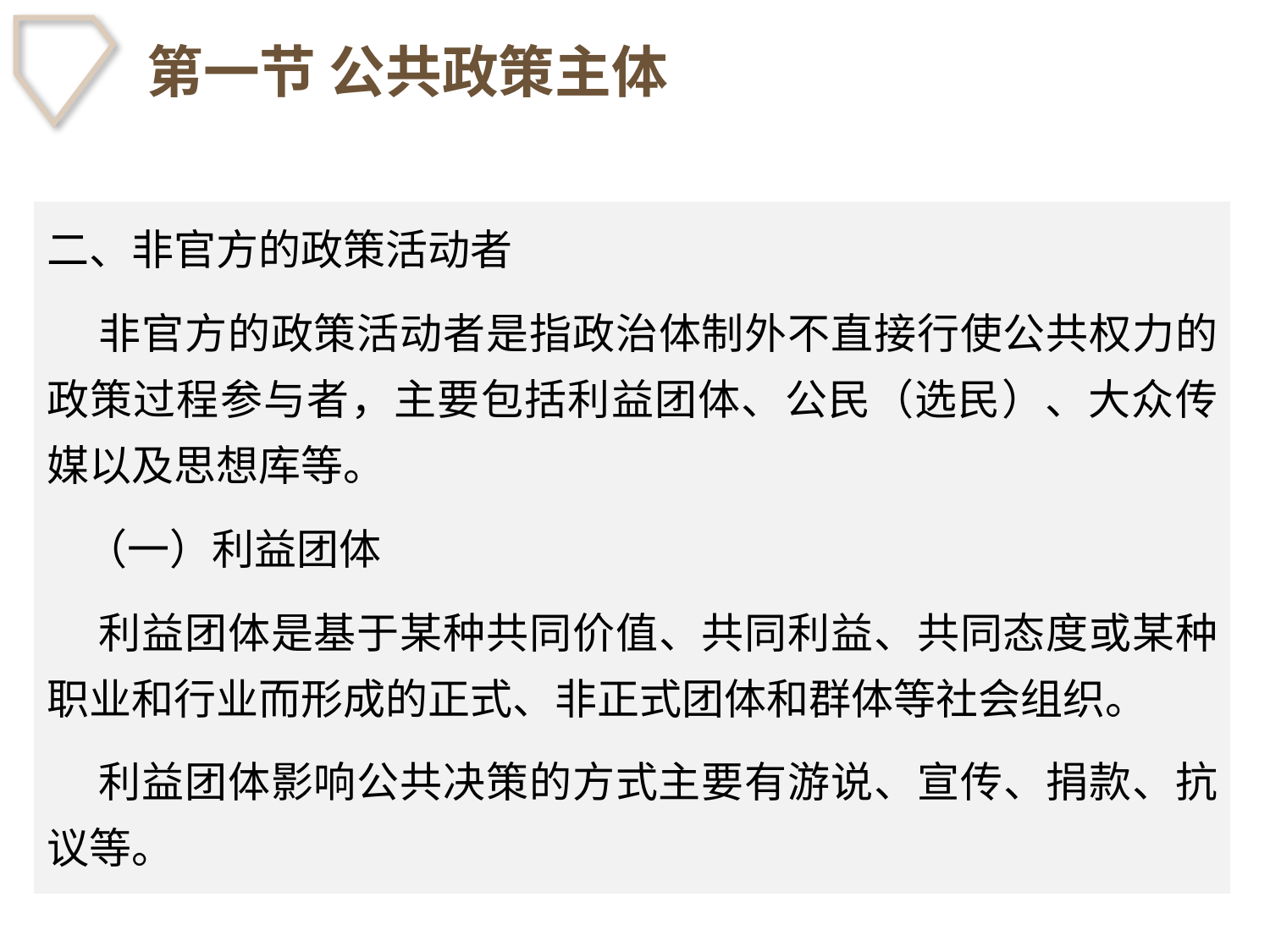

# 第一节 公共政策主体
二、非官方的政策活动者
    非官方的政策活动者是指政治体制外不直接行使公共权力的政策过程参与者，主要包括利益团体、公民（选民）、大众传媒以及思想库等。
   （一）利益团体
    利益团体是基于某种共同价值、共同利益、共同态度或某种职业和行业而形成的正式、非正式团体和群体等社会组织。
    利益团体影响公共决策的方式主要有游说、宣传、捐款、抗议等。